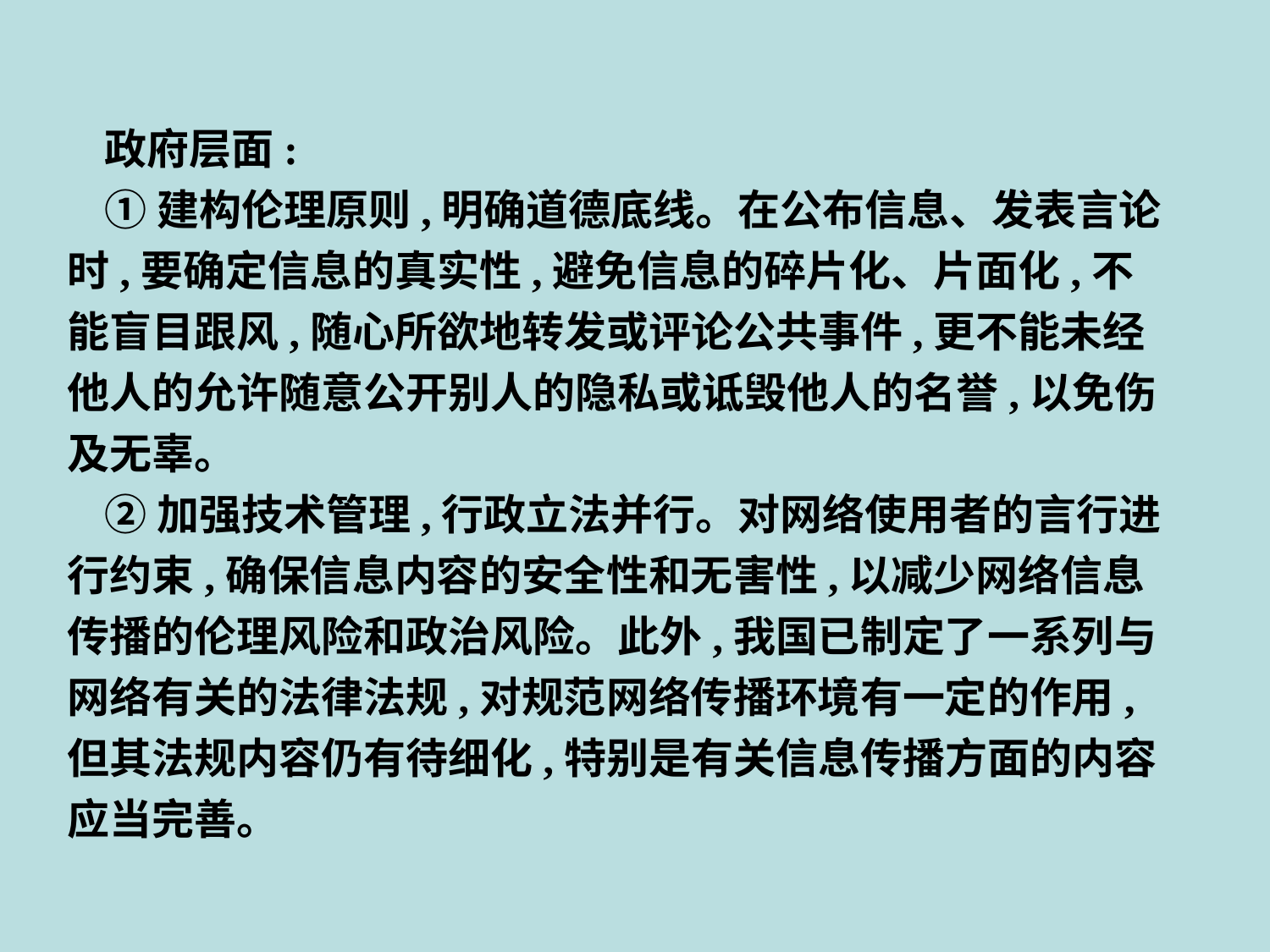

政府层面:
①建构伦理原则,明确道德底线。在公布信息、发表言论时,要确定信息的真实性,避免信息的碎片化、片面化,不能盲目跟风,随心所欲地转发或评论公共事件,更不能未经他人的允许随意公开别人的隐私或诋毁他人的名誉,以免伤及无辜。
②加强技术管理,行政立法并行。对网络使用者的言行进行约束,确保信息内容的安全性和无害性,以减少网络信息传播的伦理风险和政治风险。此外,我国已制定了一系列与网络有关的法律法规,对规范网络传播环境有一定的作用,但其法规内容仍有待细化,特别是有关信息传播方面的内容应当完善。